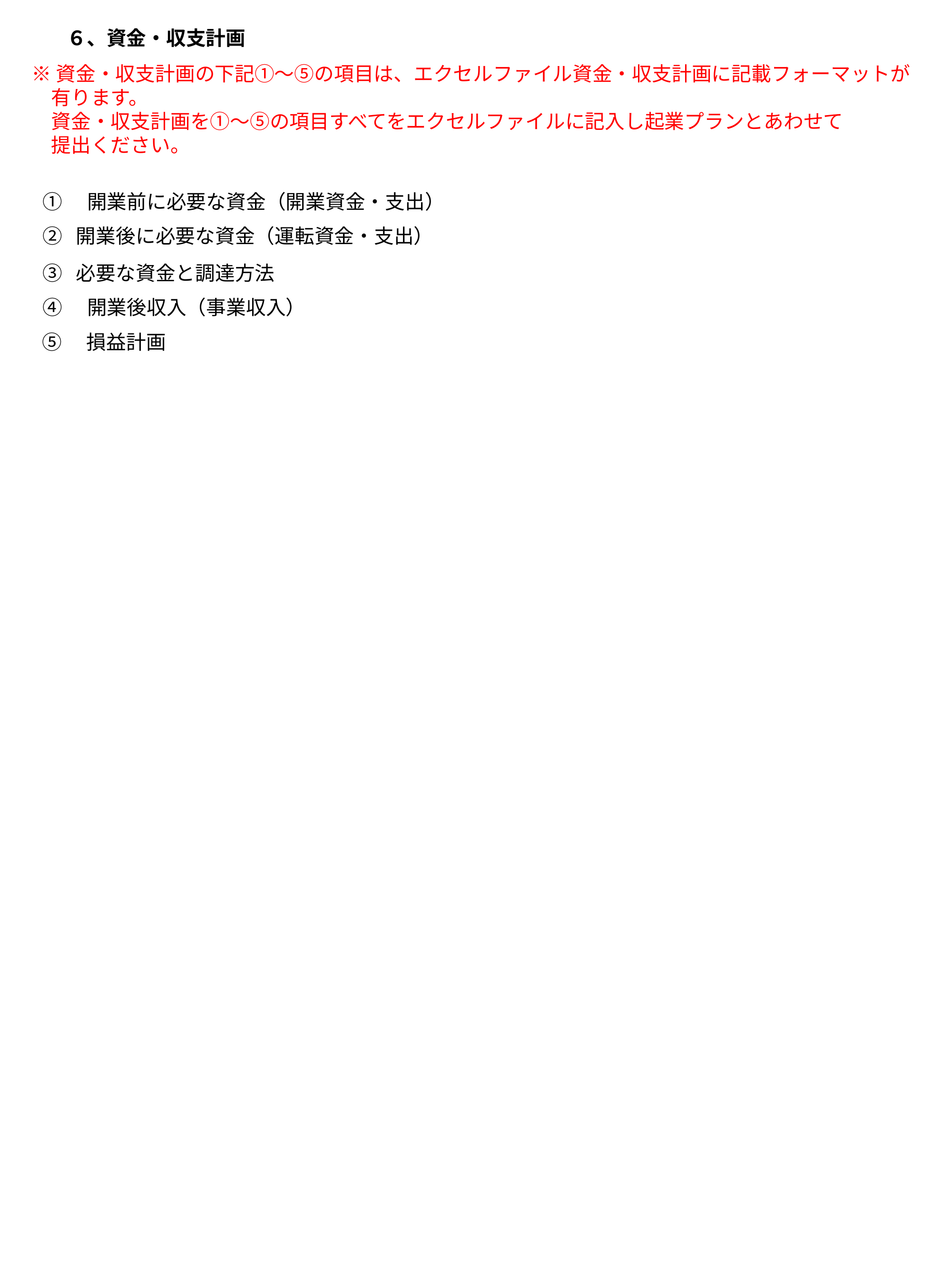

６、資金・収支計画
※資金・収支計画の下記①～⑤の項目は、エクセルファイル資金・収支計画に記載フォーマットが
　有ります。
　資金・収支計画を①～⑤の項目すべてをエクセルファイルに記入し起業プランとあわせて
　提出ください。
①　開業前に必要な資金（開業資金・支出）
②  開業後に必要な資金（運転資金・支出）
③  必要な資金と調達方法
④　開業後収入（事業収入）
   ⑤　損益計画